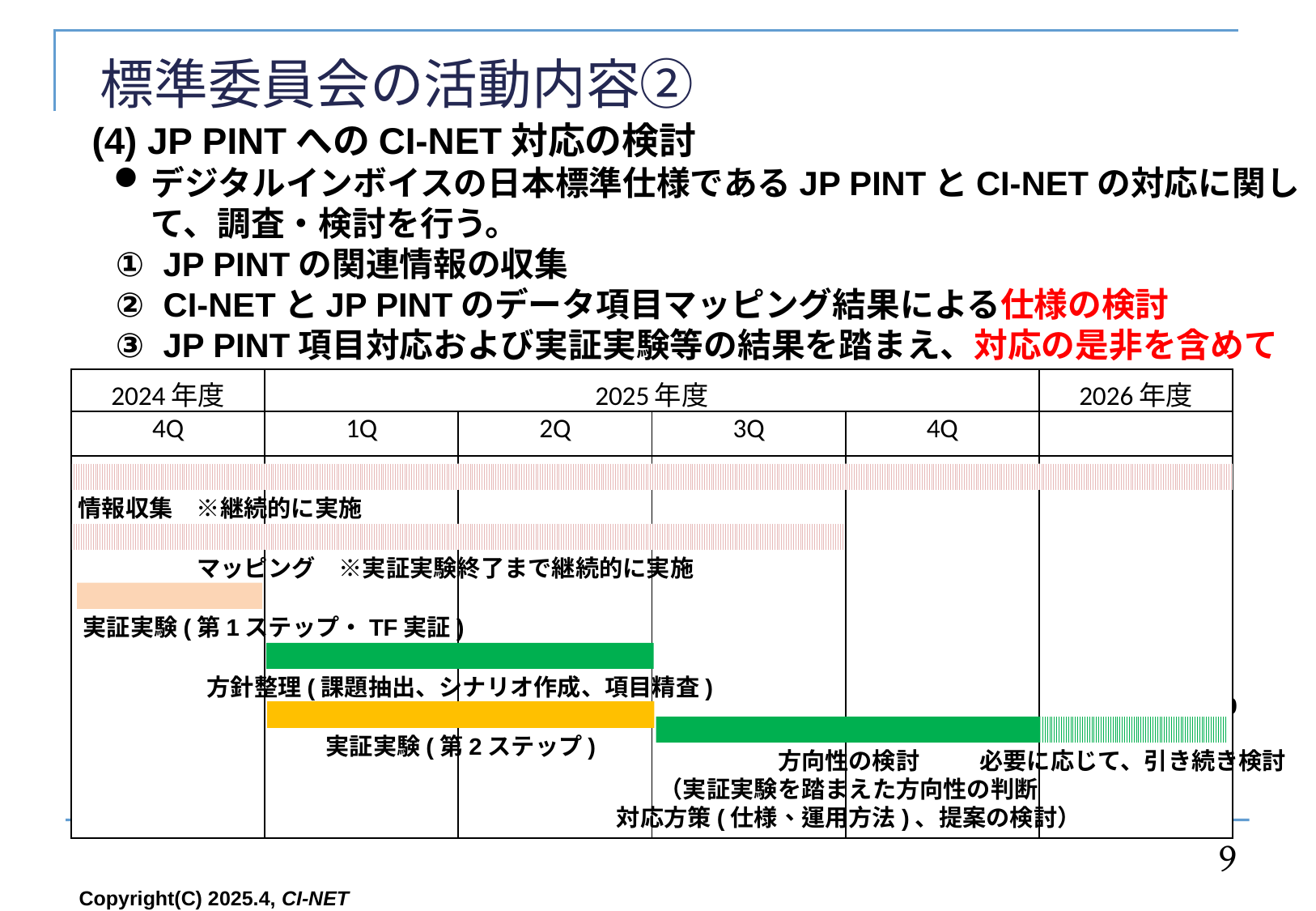

標準委員会の活動内容②
(4) JP PINTへのCI-NET対応の検討
デジタルインボイスの日本標準仕様であるJP PINTとCI-NETの対応に関して、調査・検討を行う。
①	JP PINTの関連情報の収集
②	CI-NETとJP PINTのデータ項目マッピング結果による仕様の検討
③	JP PINT項目対応および実証実験等の結果を踏まえ、対応の是非を含めて検討
| 2024年度 | 2025年度 |  |  |  | 2026年度 |
| --- | --- | --- | --- | --- | --- |
| 4Q | 1Q | 2Q | 3Q | 4Q |  |
|  |  |  |  |  |  |
情報収集　※継続的に実施
マッピング　※実証実験終了まで継続的に実施
実証実験(第1ステップ・TF実証)
方針整理(課題抽出、シナリオ作成、項目精査)
9
実証実験(第2ステップ)
必要に応じて、引き続き検討
方向性の検討
（実証実験を踏まえた方向性の判断
対応方策(仕様、運用方法)、提案の検討）
9